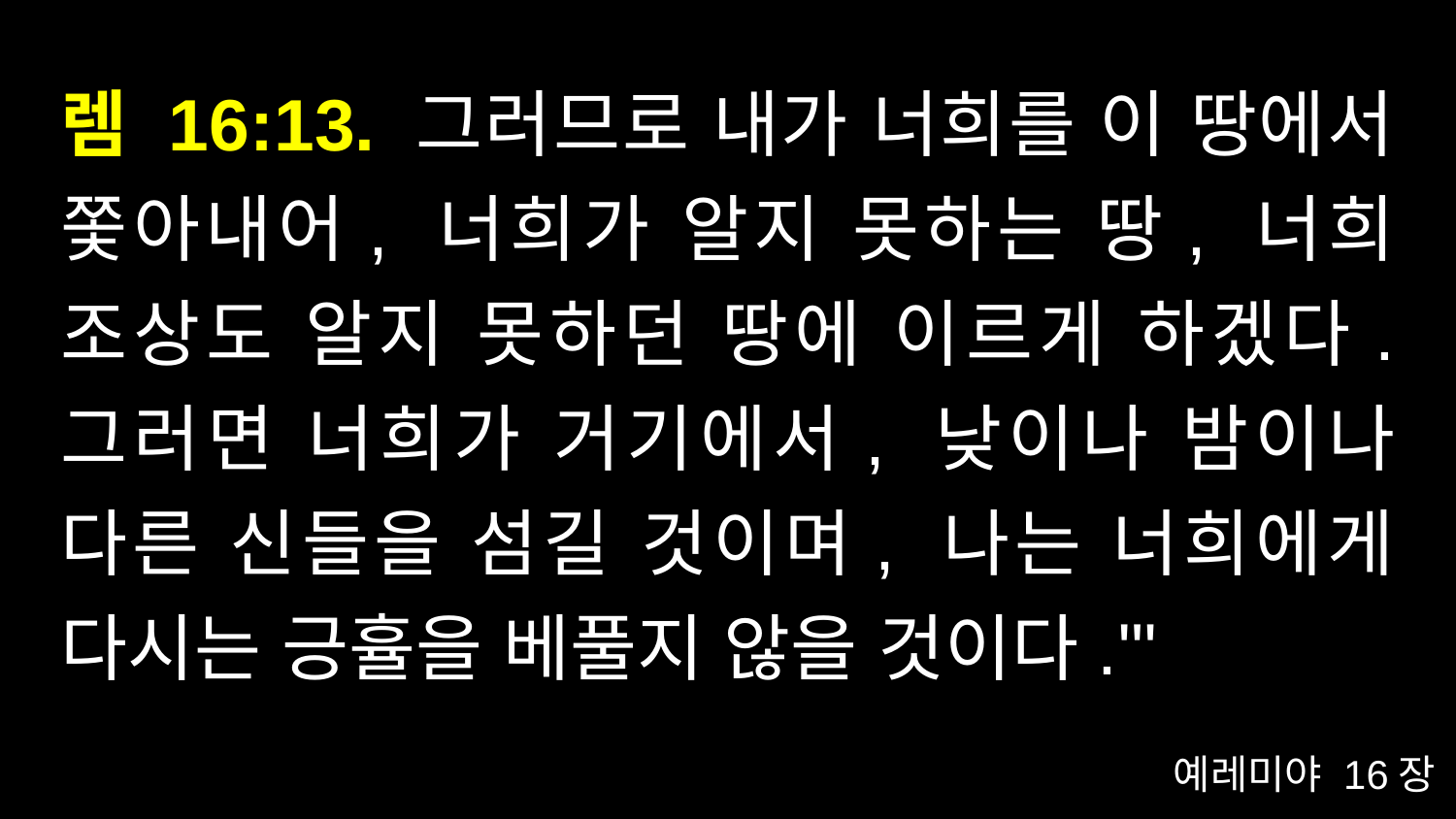

# 렘 16:13. 그러므로 내가 너희를 이 땅에서 쫓아내어, 너희가 알지 못하는 땅, 너희 조상도 알지 못하던 땅에 이르게 하겠다. 그러면 너희가 거기에서, 낮이나 밤이나 다른 신들을 섬길 것이며, 나는 너희에게 다시는 긍휼을 베풀지 않을 것이다.'"
예레미야 16장